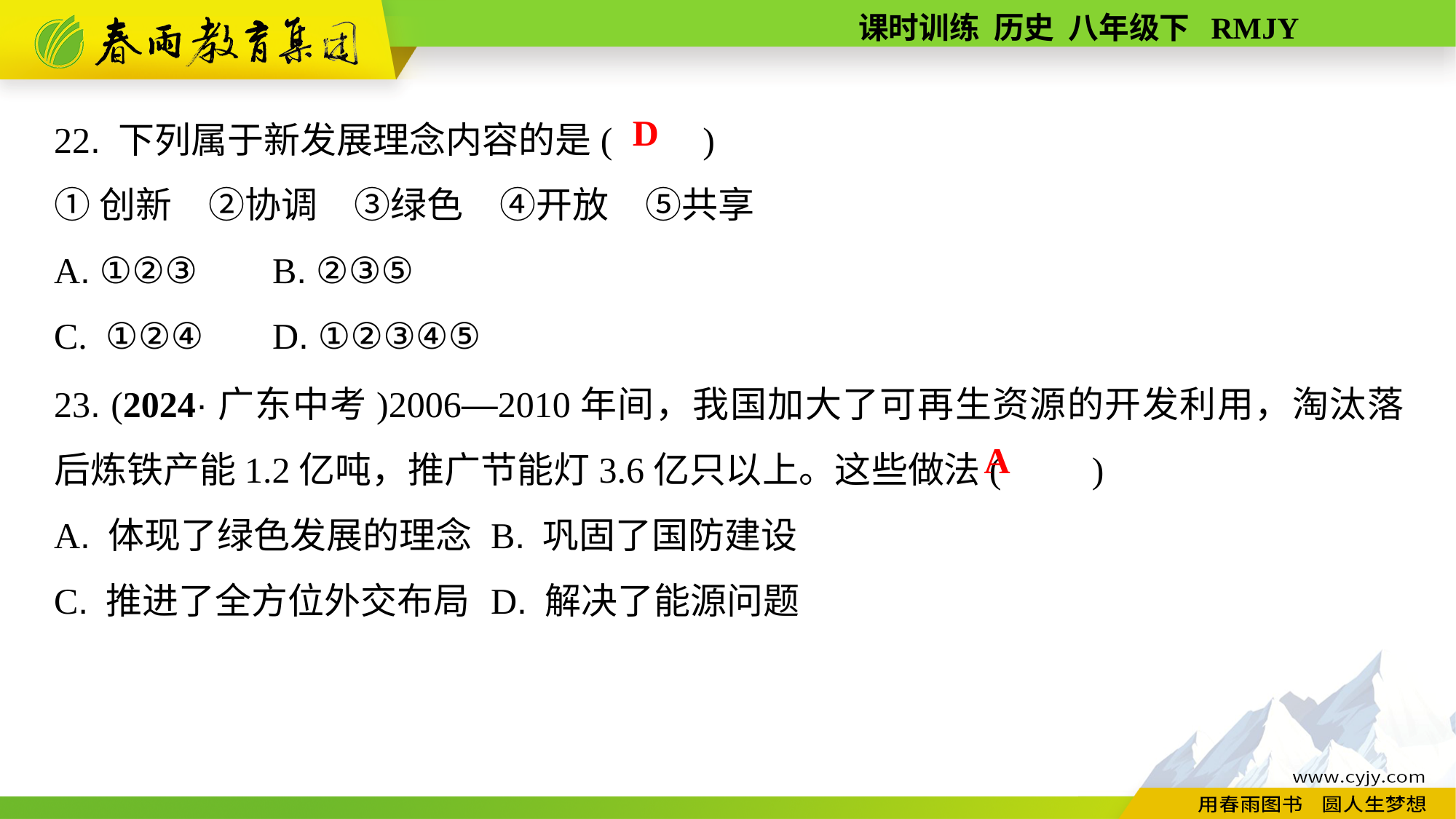

22. 下列属于新发展理念内容的是(　　)
①创新　②协调　③绿色　④开放　⑤共享
A. ①②③	B. ②③⑤
C.  ①②④	D. ①②③④⑤
D
23. (2024·广东中考)2006—2010年间，我国加大了可再生资源的开发利用，淘汰落后炼铁产能1.2亿吨，推广节能灯3.6亿只以上。这些做法(　　)
A. 体现了绿色发展的理念	B. 巩固了国防建设
C. 推进了全方位外交布局	D. 解决了能源问题
A